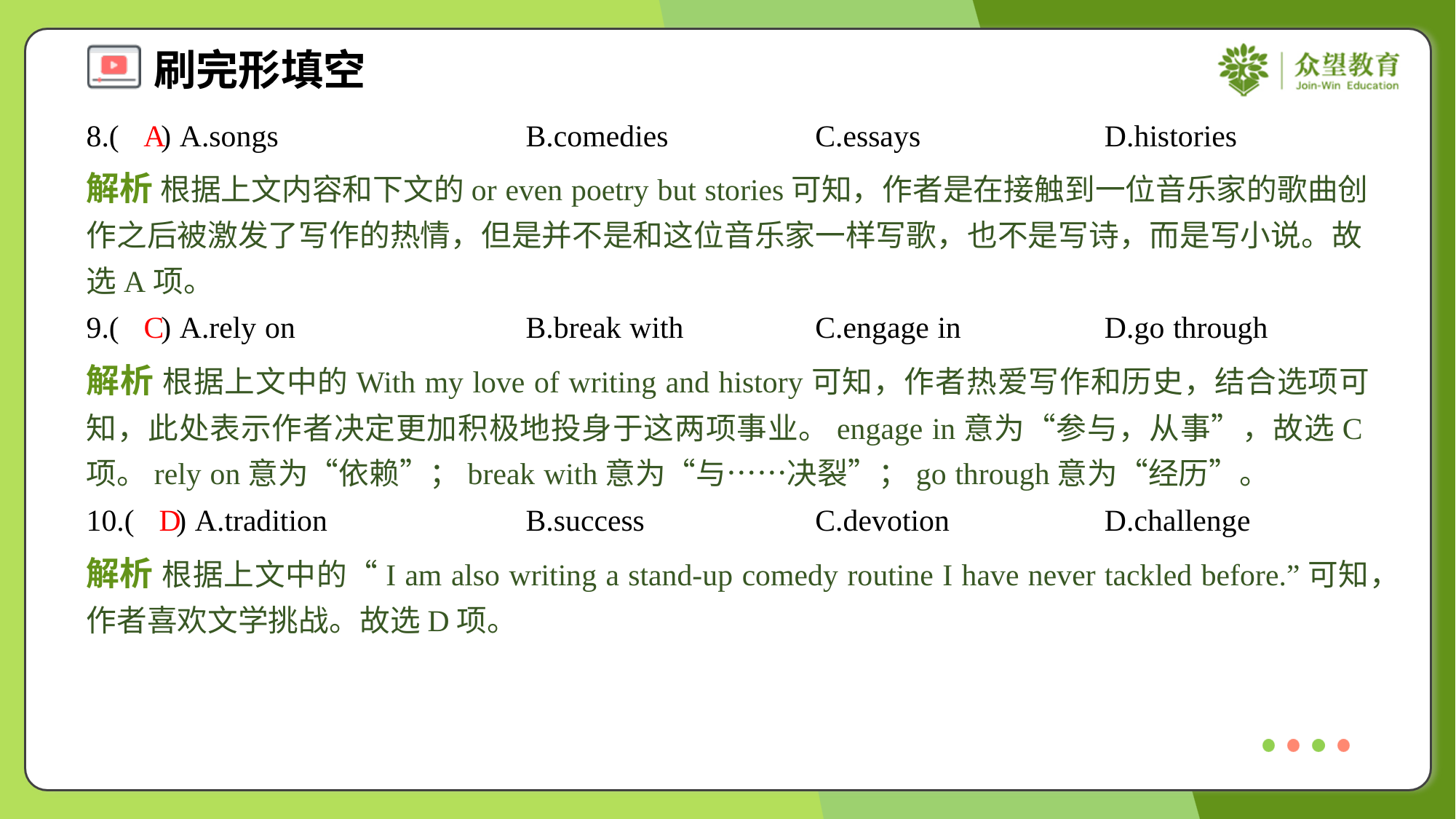

8.(     ) A.songs	B.comedies	C.essays	D.histories
A
解析 根据上文内容和下文的or even poetry but stories可知，作者是在接触到一位音乐家的歌曲创作之后被激发了写作的热情，但是并不是和这位音乐家一样写歌，也不是写诗，而是写小说。故选A项。
9.(     ) A.rely on	B.break with	C.engage in	D.go through
C
解析 根据上文中的With my love of writing and history可知，作者热爱写作和历史，结合选项可知，此处表示作者决定更加积极地投身于这两项事业。engage in意为“参与，从事”，故选C项。rely on意为“依赖”；break with意为“与……决裂”；go through意为“经历”。
10.(     ) A.tradition	B.success	C.devotion	D.challenge
D
解析 根据上文中的“I am also writing a stand-up comedy routine I have never tackled before.”可知，作者喜欢文学挑战。故选D项。